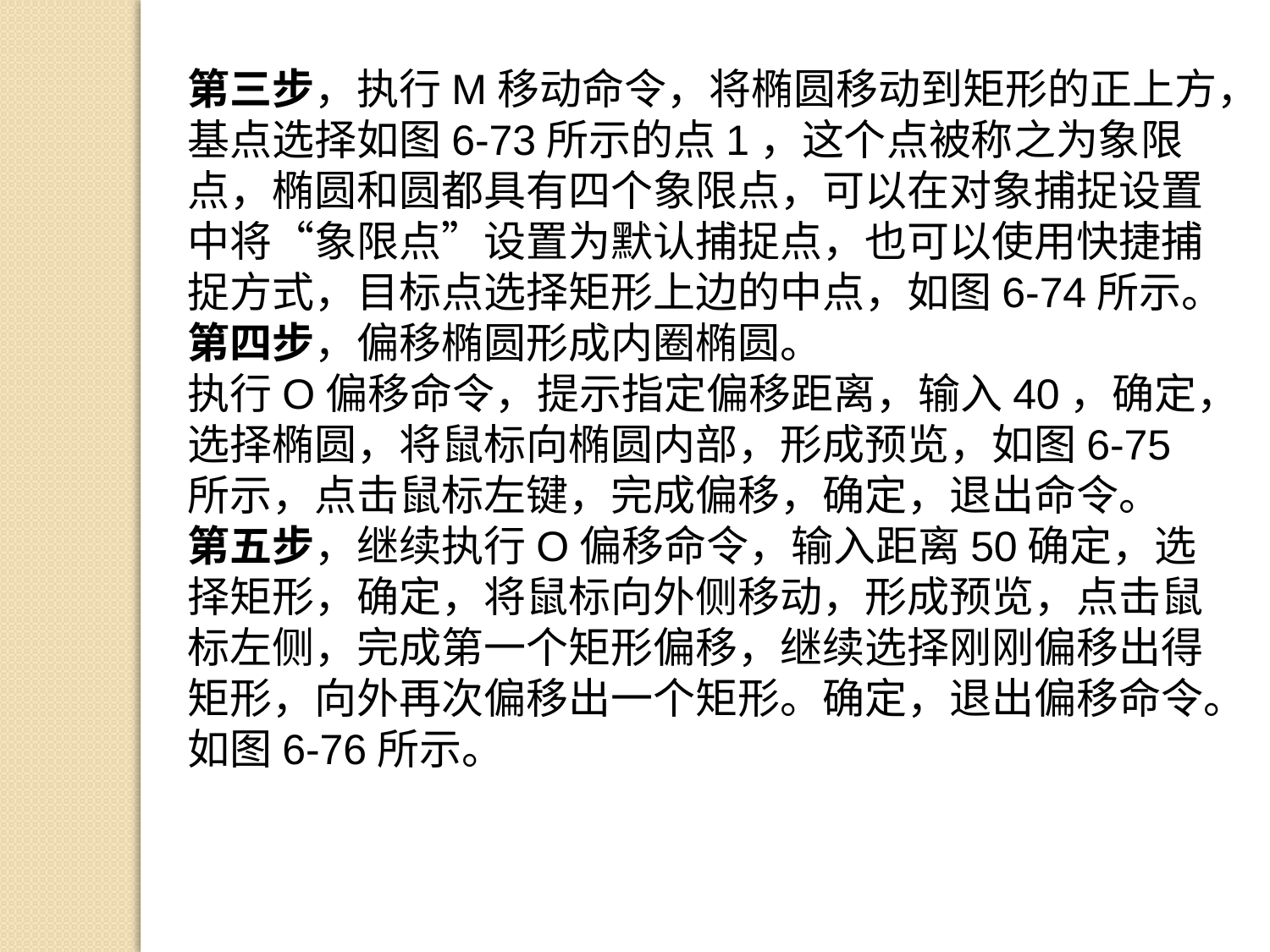

第三步，执行M移动命令，将椭圆移动到矩形的正上方，基点选择如图6-73所示的点1，这个点被称之为象限点，椭圆和圆都具有四个象限点，可以在对象捕捉设置中将“象限点”设置为默认捕捉点，也可以使用快捷捕捉方式，目标点选择矩形上边的中点，如图6-74所示。
第四步，偏移椭圆形成内圈椭圆。
执行O偏移命令，提示指定偏移距离，输入40，确定，选择椭圆，将鼠标向椭圆内部，形成预览，如图6-75所示，点击鼠标左键，完成偏移，确定，退出命令。
第五步，继续执行O偏移命令，输入距离50确定，选择矩形，确定，将鼠标向外侧移动，形成预览，点击鼠标左侧，完成第一个矩形偏移，继续选择刚刚偏移出得矩形，向外再次偏移出一个矩形。确定，退出偏移命令。如图6-76所示。